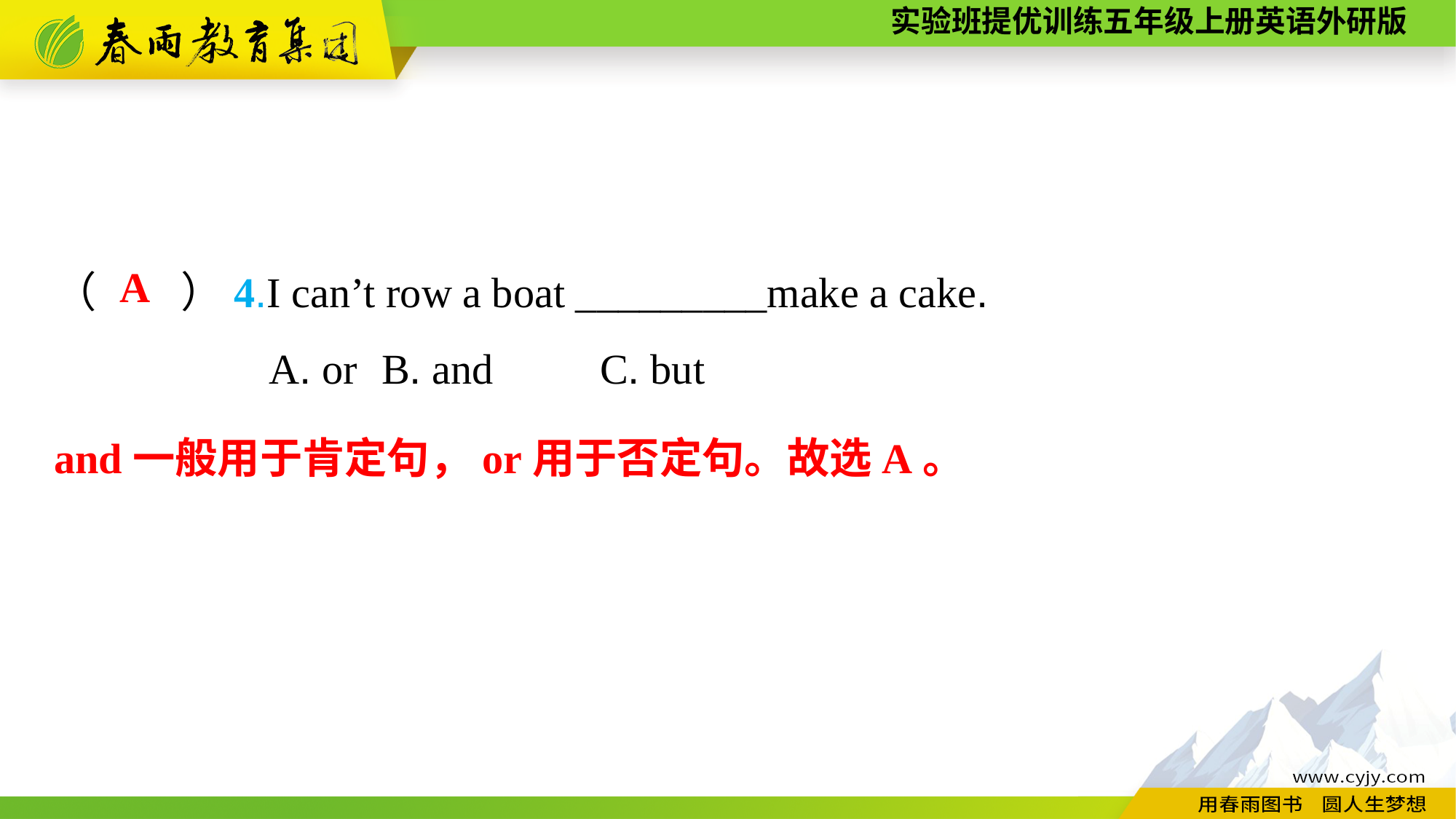

（　　）4.I can’t row a boat _________make a cake.
A. or	B. and	C. but
A
and一般用于肯定句，or用于否定句。故选A。